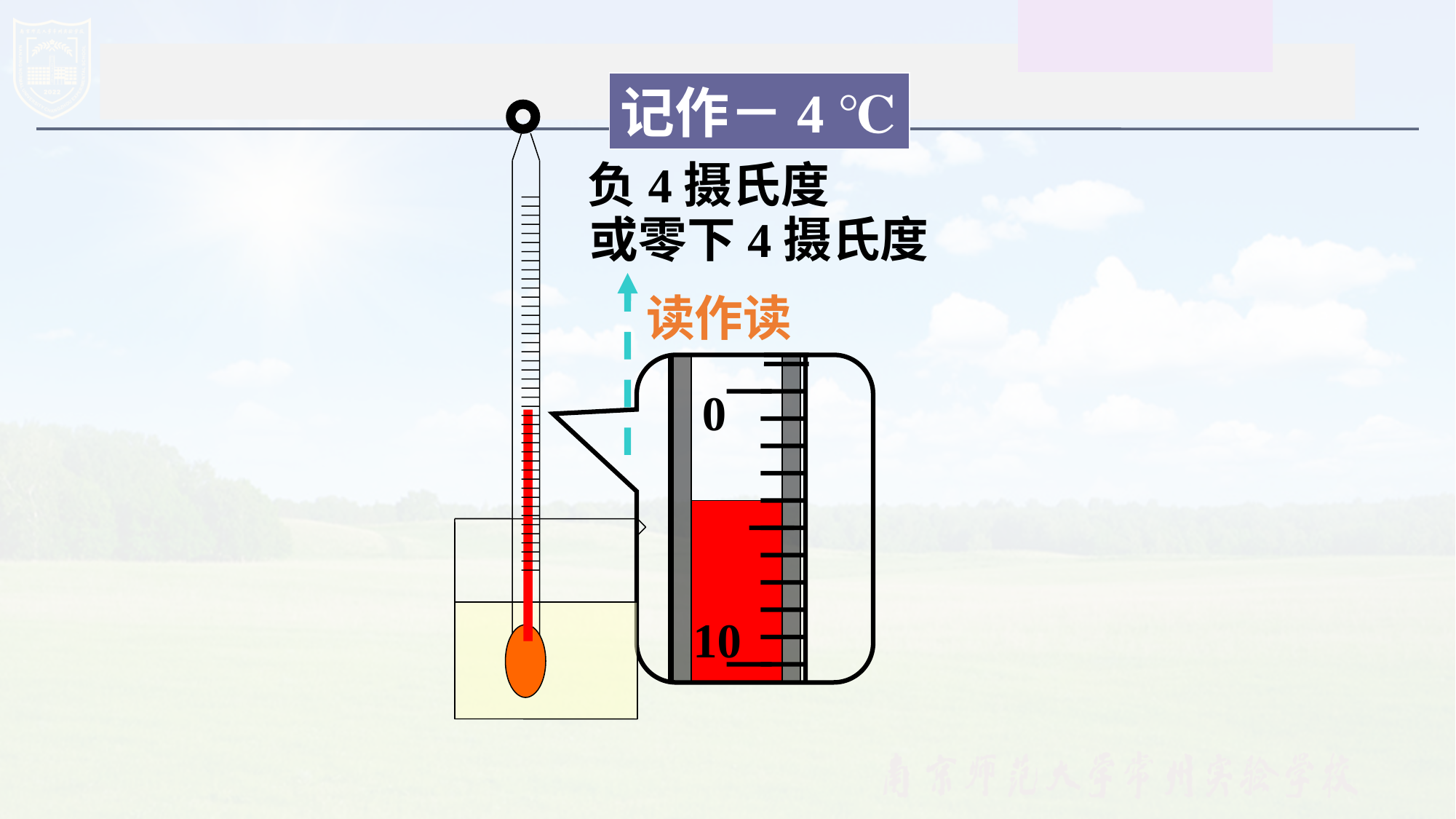

记作－4 ℃

0

10

负4摄氏度
或零下4摄氏度

读作读